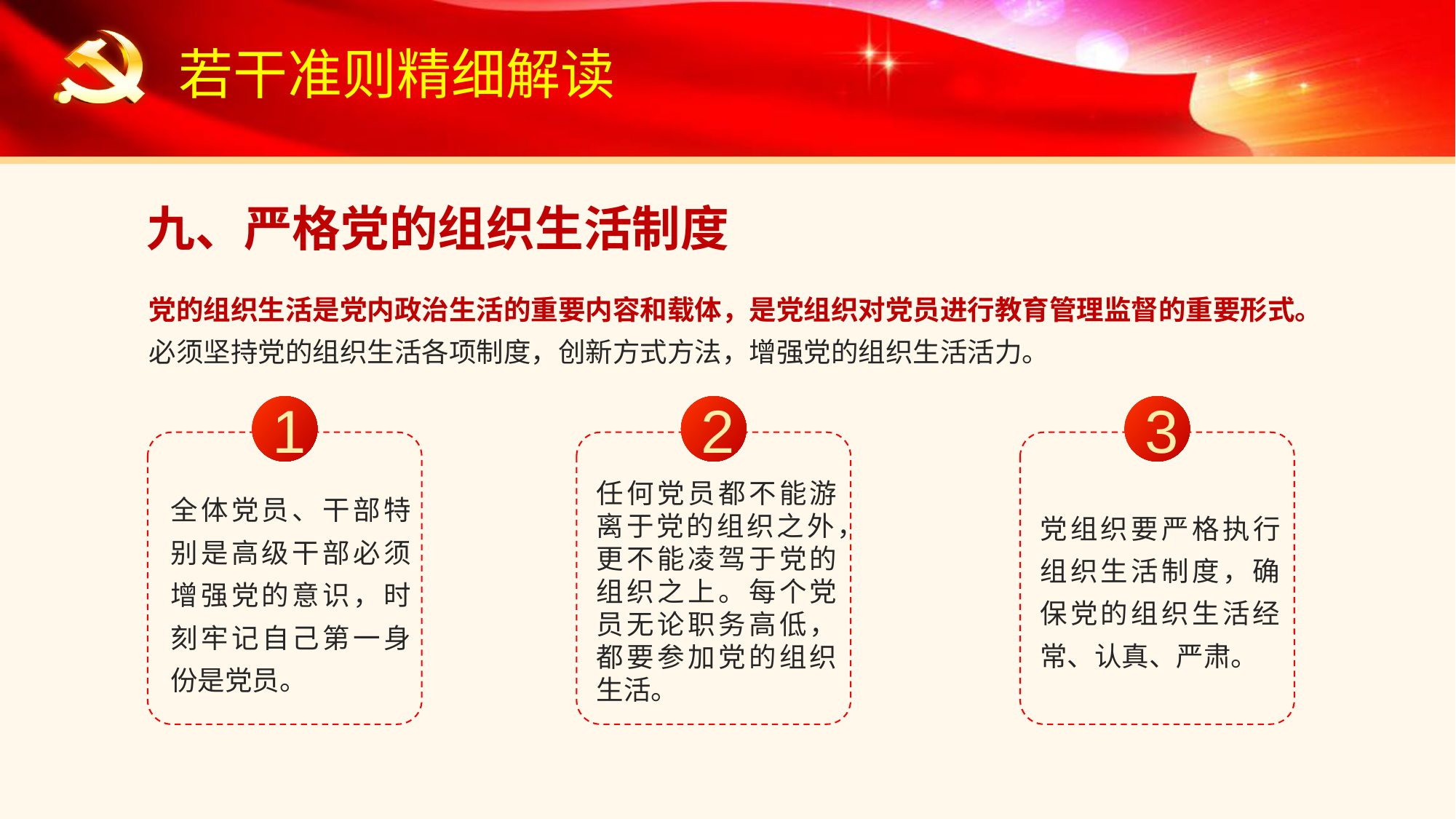

若干准则精细解读
九、严格党的组织生活制度
党的组织生活是党内政治生活的重要内容和载体，是党组织对党员进行教育管理监督的重要形式。必须坚持党的组织生活各项制度，创新方式方法，增强党的组织生活活力。
1
2
3

任何党员都不能游离于党的组织之外，更不能凌驾于党的组织之上。每个党员无论职务高低，都要参加党的组织生活。
全体党员、干部特别是高级干部必须增强党的意识，时刻牢记自己第一身份是党员。
党组织要严格执行组织生活制度，确保党的组织生活经常、认真、严肃。